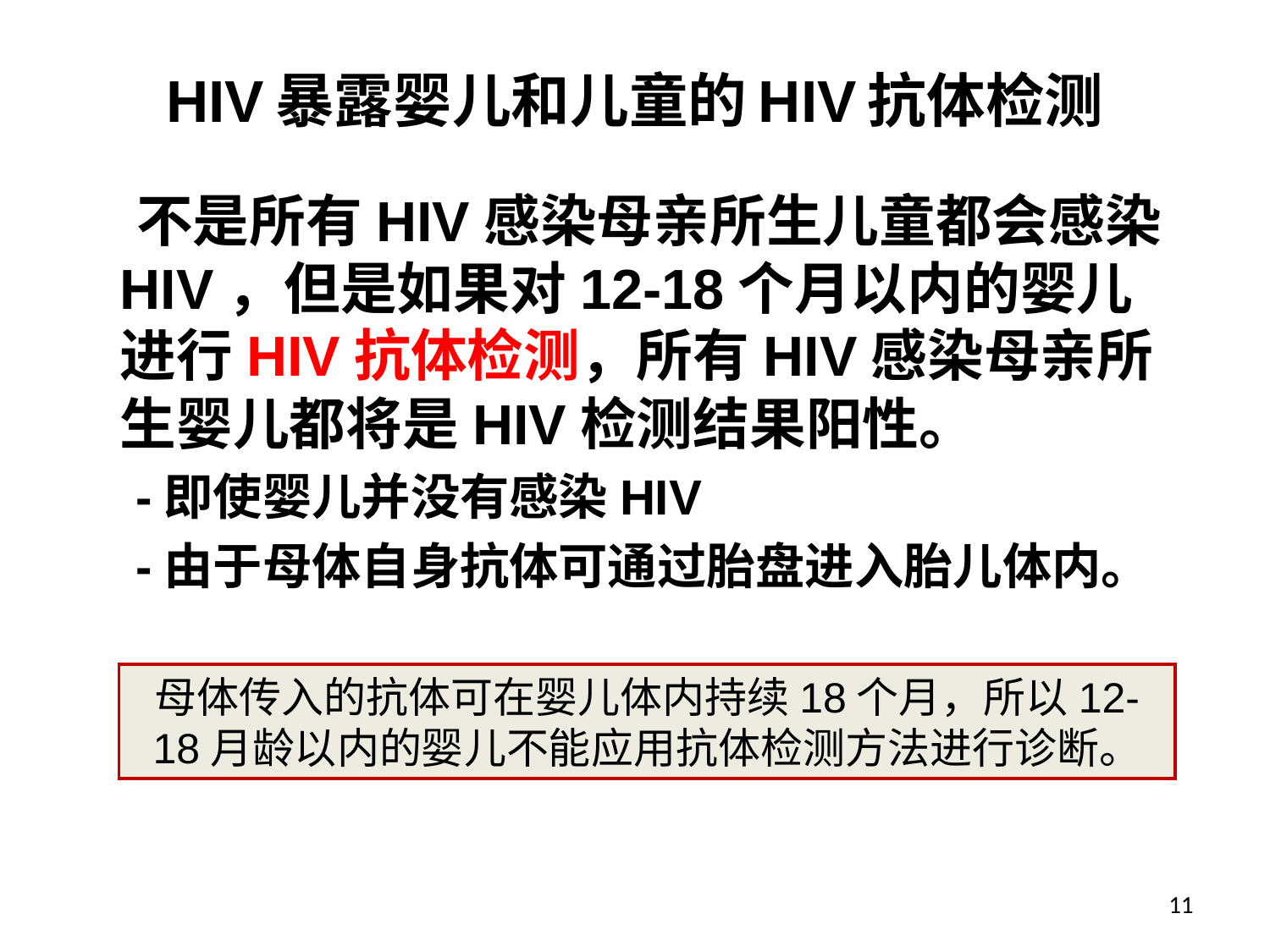

# HIV暴露婴儿和儿童的HIV抗体检测
    不是所有HIV感染母亲所生儿童都会感染HIV，但是如果对12-18个月以内的婴儿进行HIV抗体检测，所有HIV感染母亲所生婴儿都将是HIV检测结果阳性。
-即使婴儿并没有感染HIV
-由于母体自身抗体可通过胎盘进入胎儿体内。
母体传入的抗体可在婴儿体内持续18个月，所以12-18月龄以内的婴儿不能应用抗体检测方法进行诊断。
11